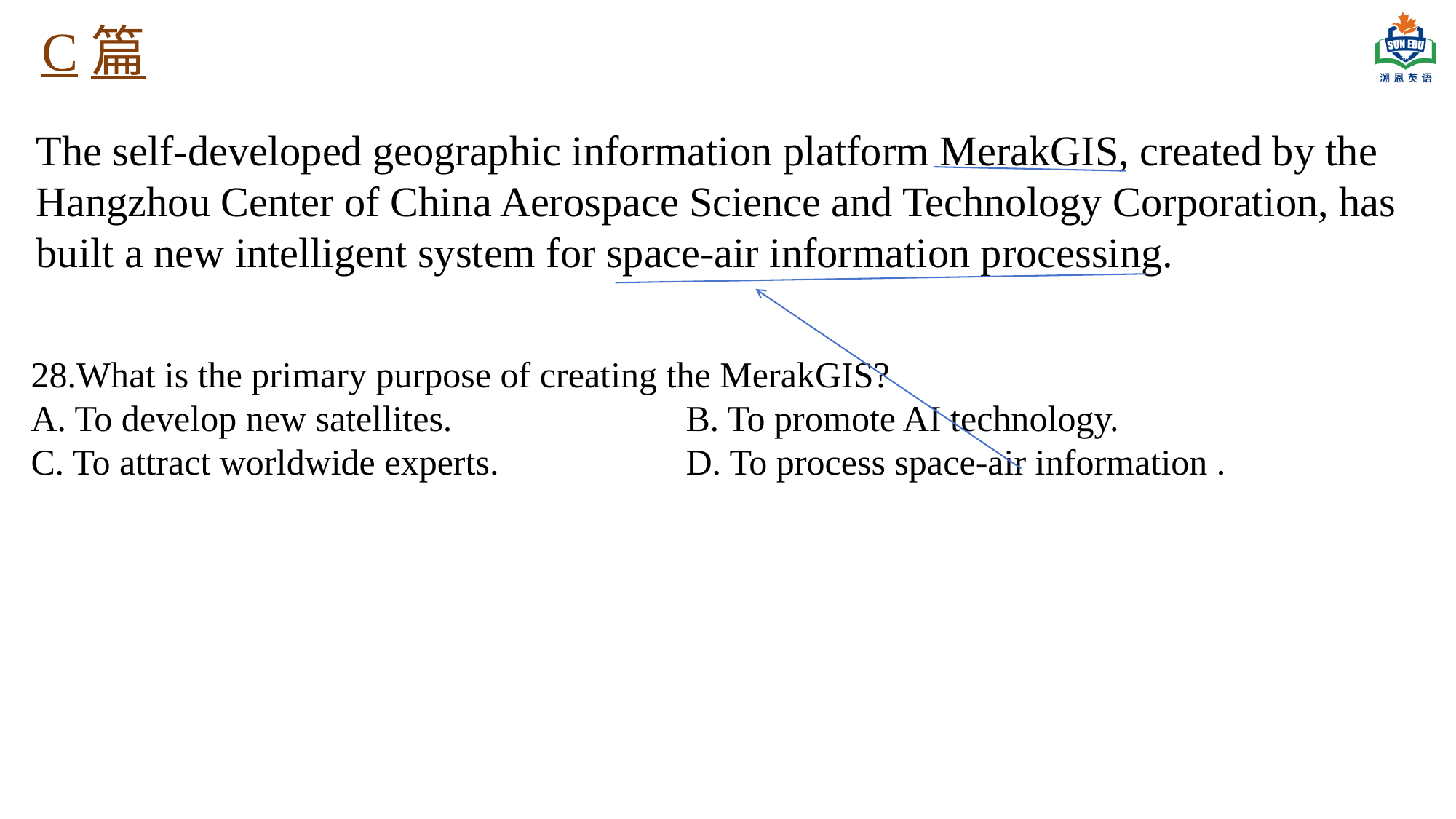

C篇
The self-developed geographic information platform MerakGIS, created by the Hangzhou Center of China Aerospace Science and Technology Corporation, has built a new intelligent system for space-air information processing.
28.What is the primary purpose of creating the MerakGIS?
A. To develop new satellites.			B. To promote AI technology.
C. To attract worldwide experts.		D. To process space-air information .